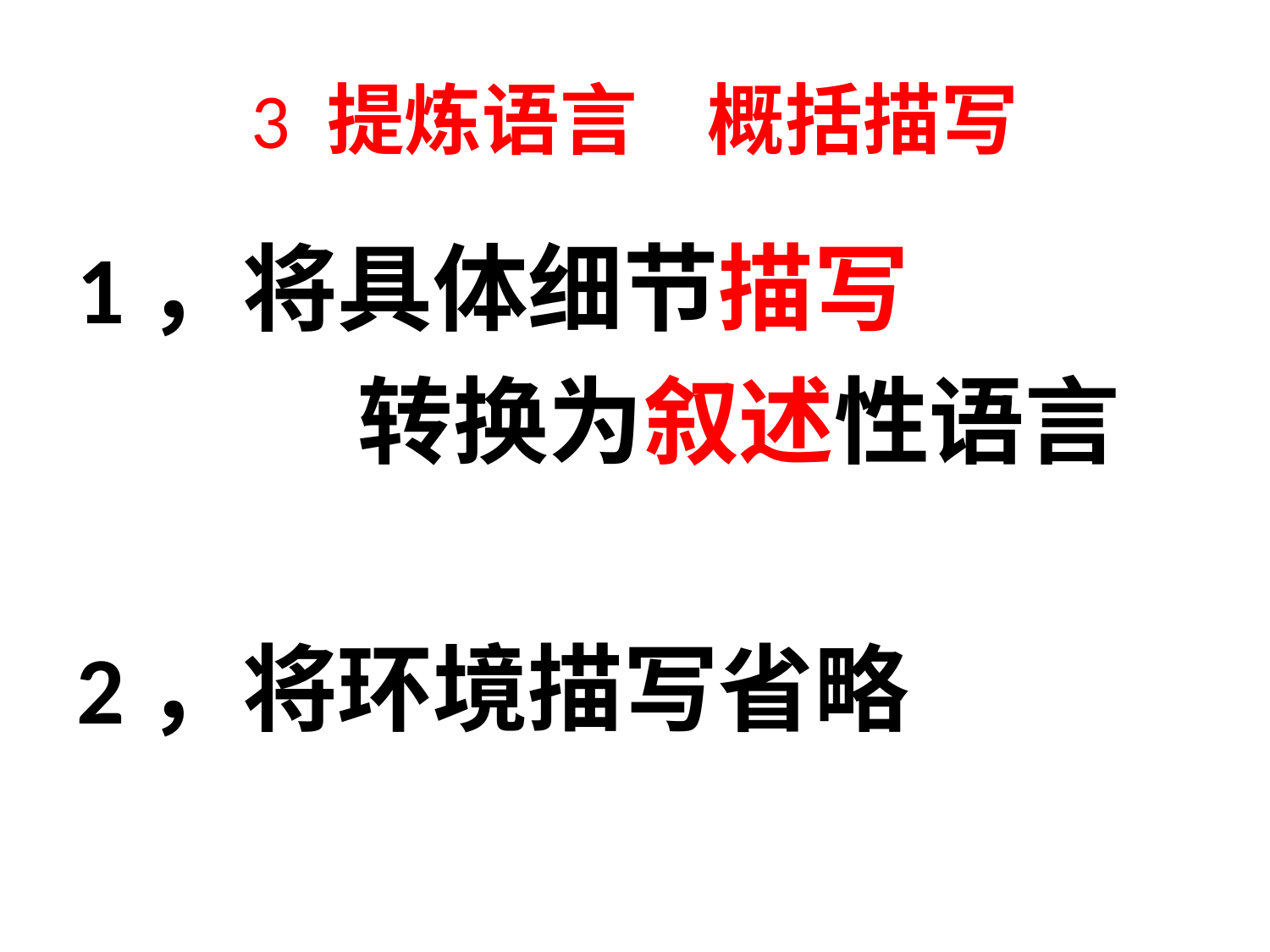

# 3 提炼语言    概括描写
1，将具体细节描写
            转换为叙述性语言

2，将环境描写省略